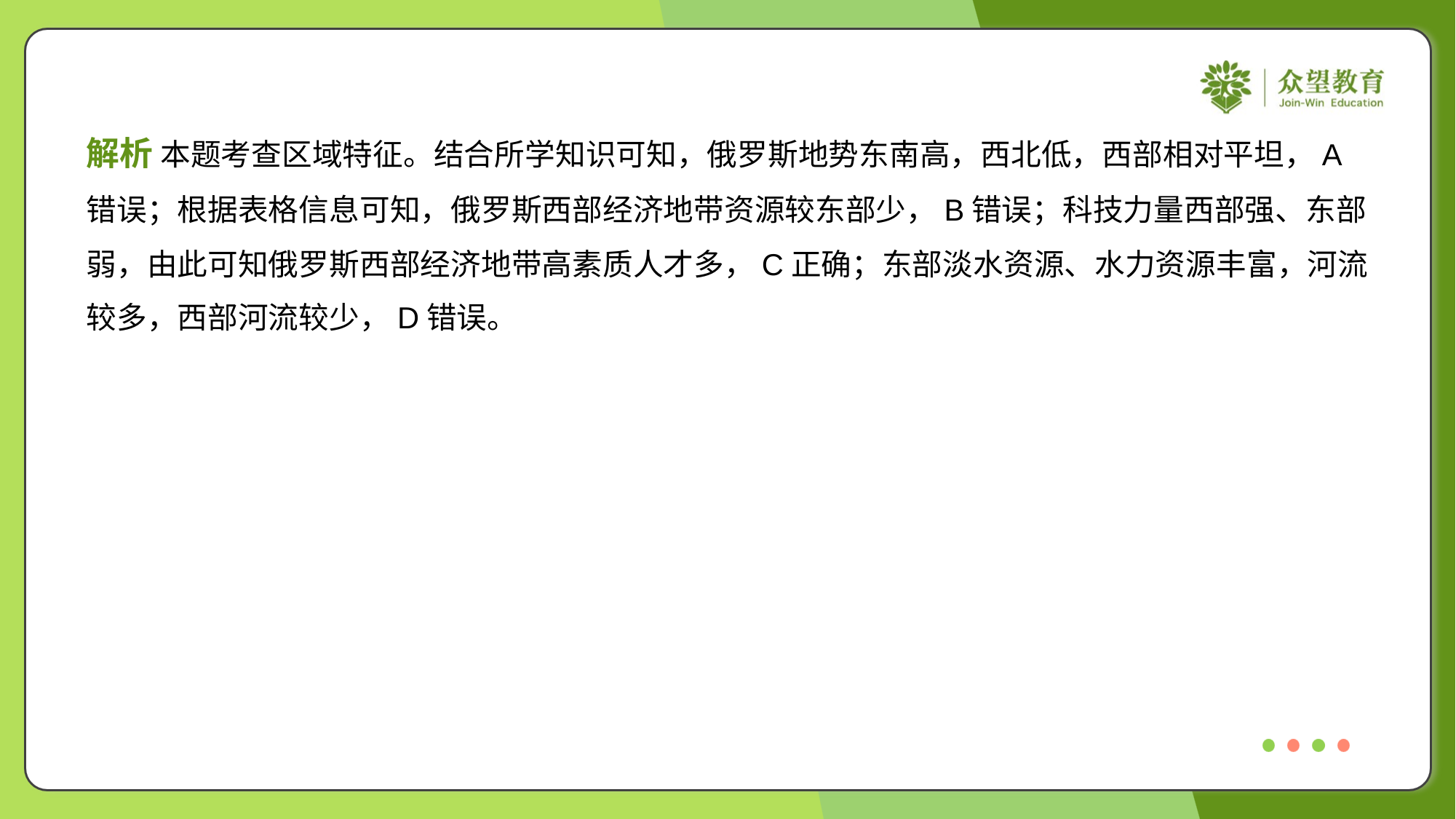

解析 本题考查区域特征。结合所学知识可知，俄罗斯地势东南高，西北低，西部相对平坦，A
错误；根据表格信息可知，俄罗斯西部经济地带资源较东部少，B错误；科技力量西部强、东部
弱，由此可知俄罗斯西部经济地带高素质人才多，C正确；东部淡水资源、水力资源丰富，河流
较多，西部河流较少，D错误。